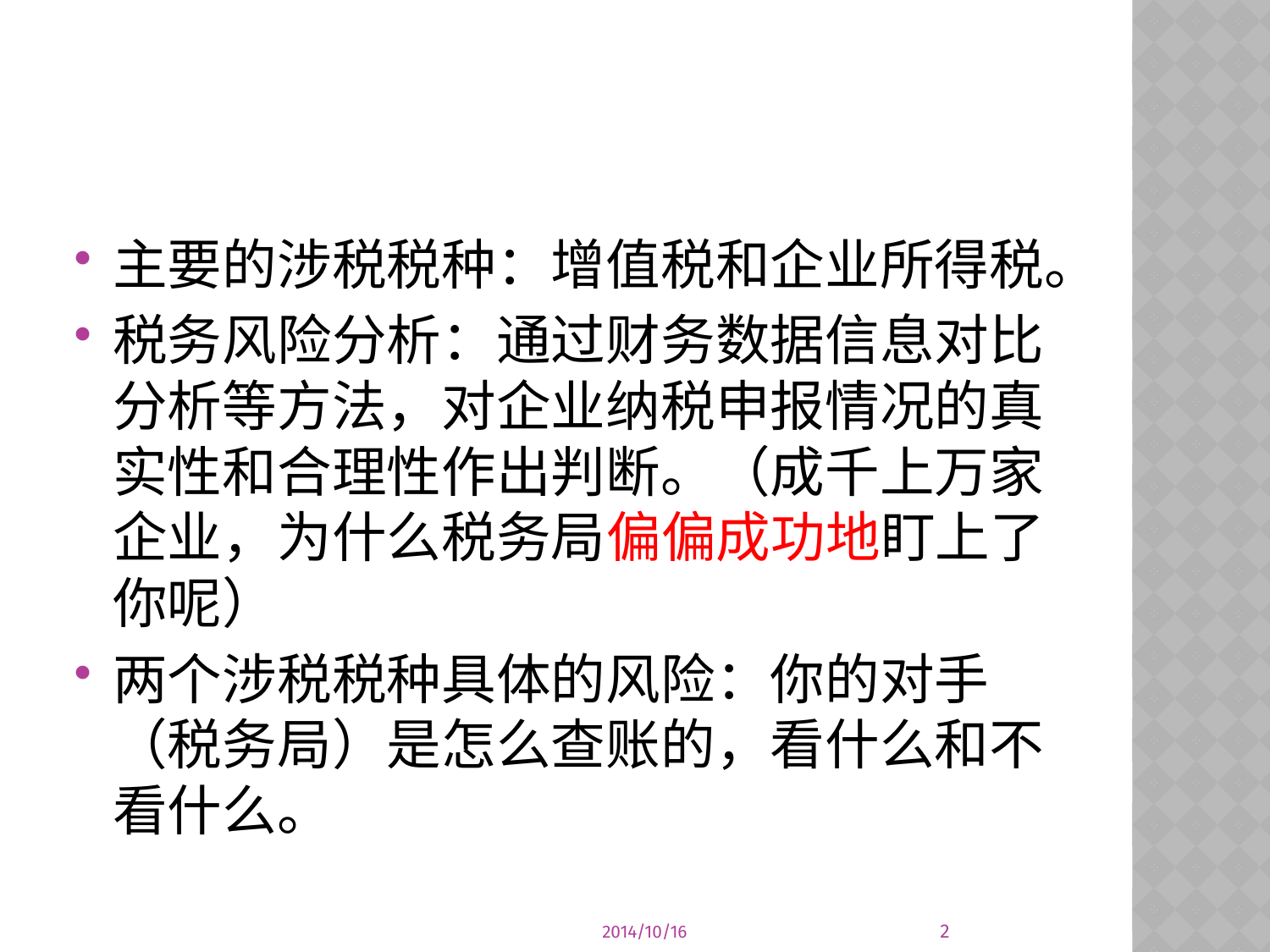

#
主要的涉税税种：增值税和企业所得税。
税务风险分析：通过财务数据信息对比分析等方法，对企业纳税申报情况的真实性和合理性作出判断。（成千上万家企业，为什么税务局偏偏成功地盯上了你呢）
两个涉税税种具体的风险：你的对手（税务局）是怎么查账的，看什么和不看什么。

2
2014/10/16